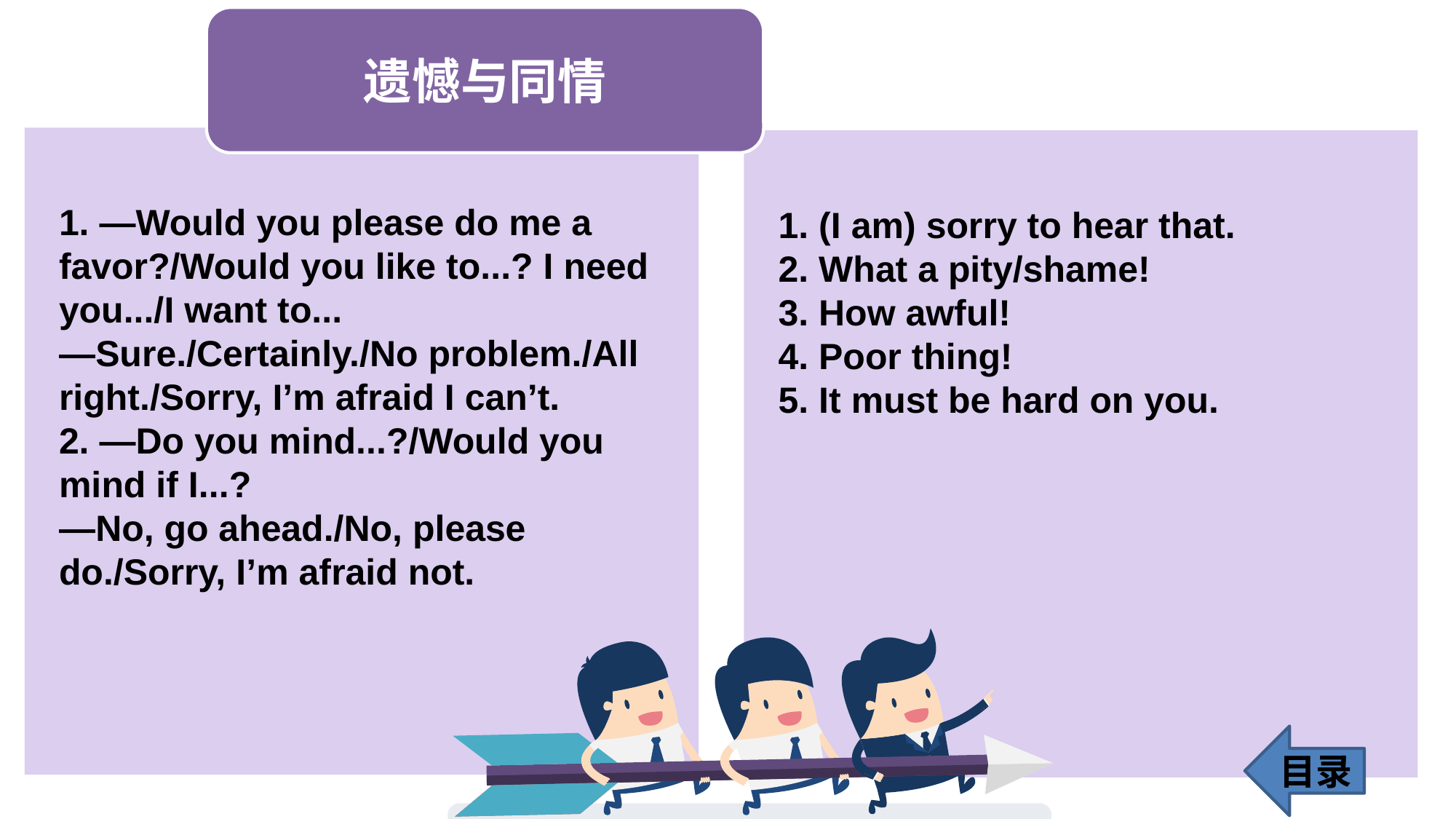

请求与应答

遗憾与同情

1. —Would you please do me a favor?/Would you like to...? I need you.../I want to...
—Sure./Certainly./No problem./All right./Sorry, I’m afraid I can’t.
2. —Do you mind...?/Would you mind if I...?
—No, go ahead./No, please do./Sorry, I’m afraid not.
1. (I am) sorry to hear that.
2. What a pity/shame!
3. How awful!
4. Poor thing!
5. It must be hard on you.

目录
138